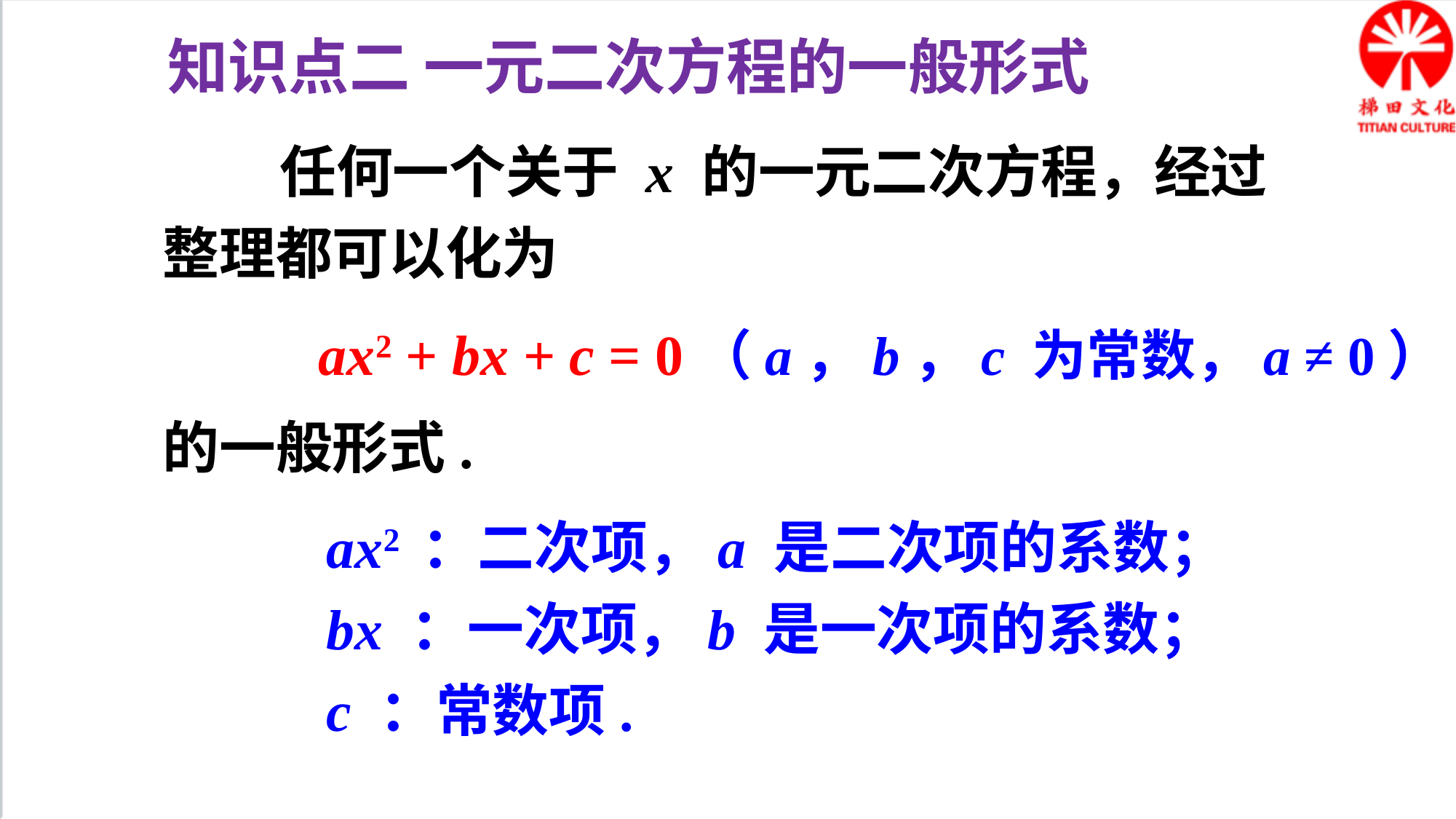

知识点二 一元二次方程的一般形式
        任何一个关于 x 的一元二次方程，经过整理都可以化为
ax2 + bx + c = 0（a，b，c 为常数，a ≠ 0）
的一般形式.
ax2 ：二次项，a 是二次项的系数；
bx ：一次项，b 是一次项的系数；
c ：常数项.